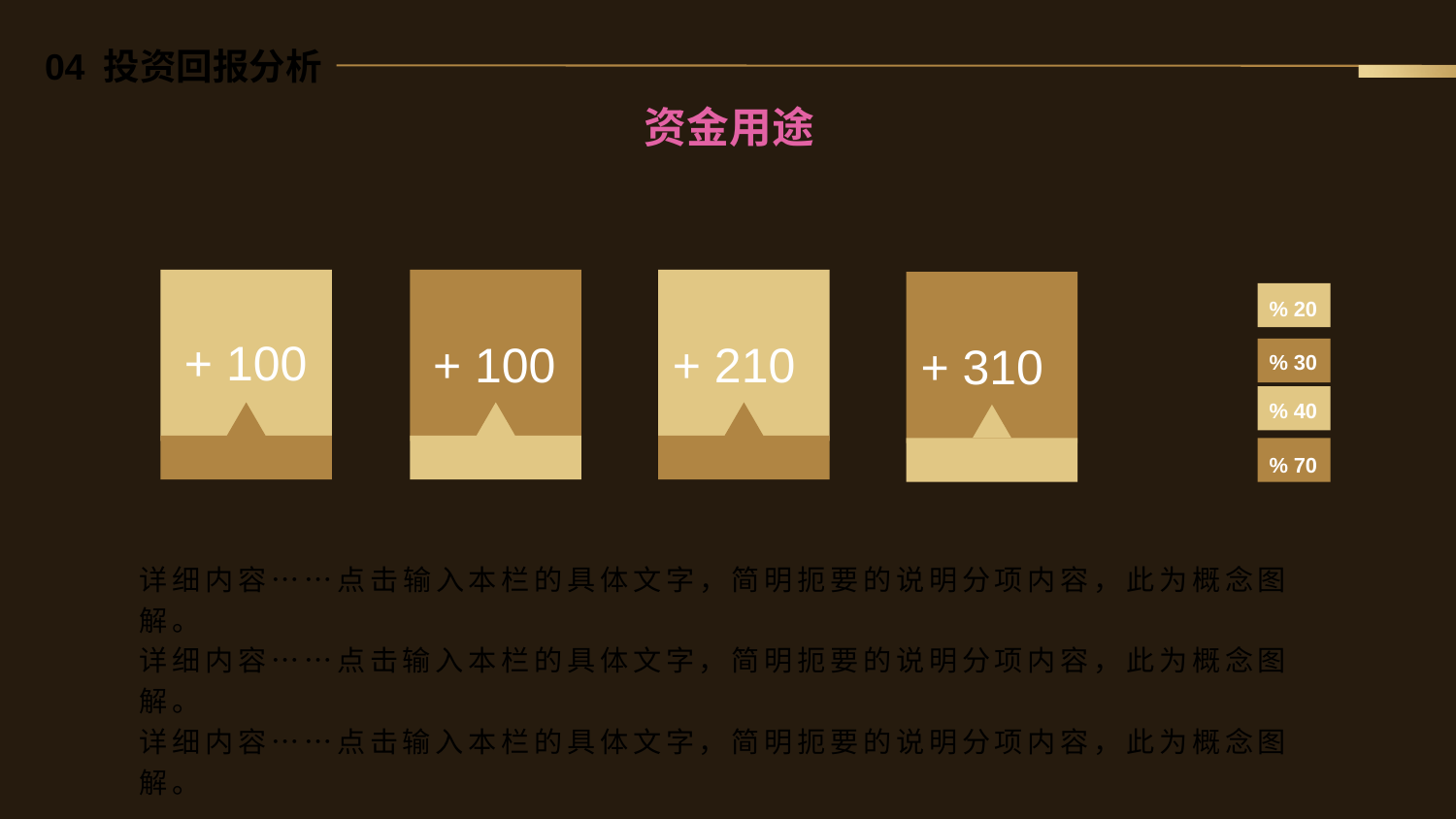

资金用途

+ 100

+ 210

+ 310

% 20
% 30
% 40
% 70
+ 100
详细内容……点击输入本栏的具体文字，简明扼要的说明分项内容，此为概念图解。
详细内容……点击输入本栏的具体文字，简明扼要的说明分项内容，此为概念图解。
详细内容……点击输入本栏的具体文字，简明扼要的说明分项内容，此为概念图解。